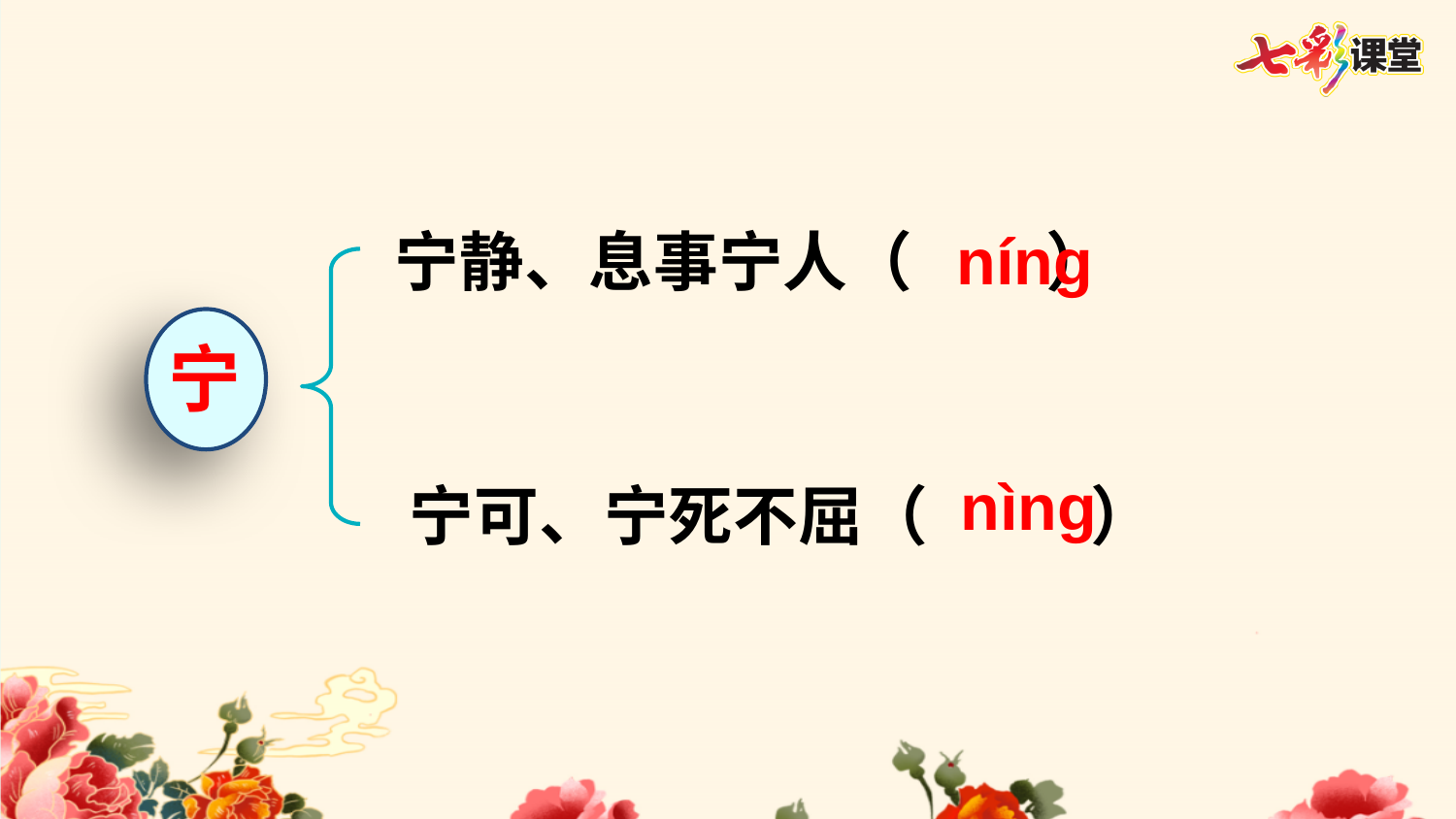

níng
宁静、息事宁人（         ）

宁
nìng
宁可、宁死不屈（           ）